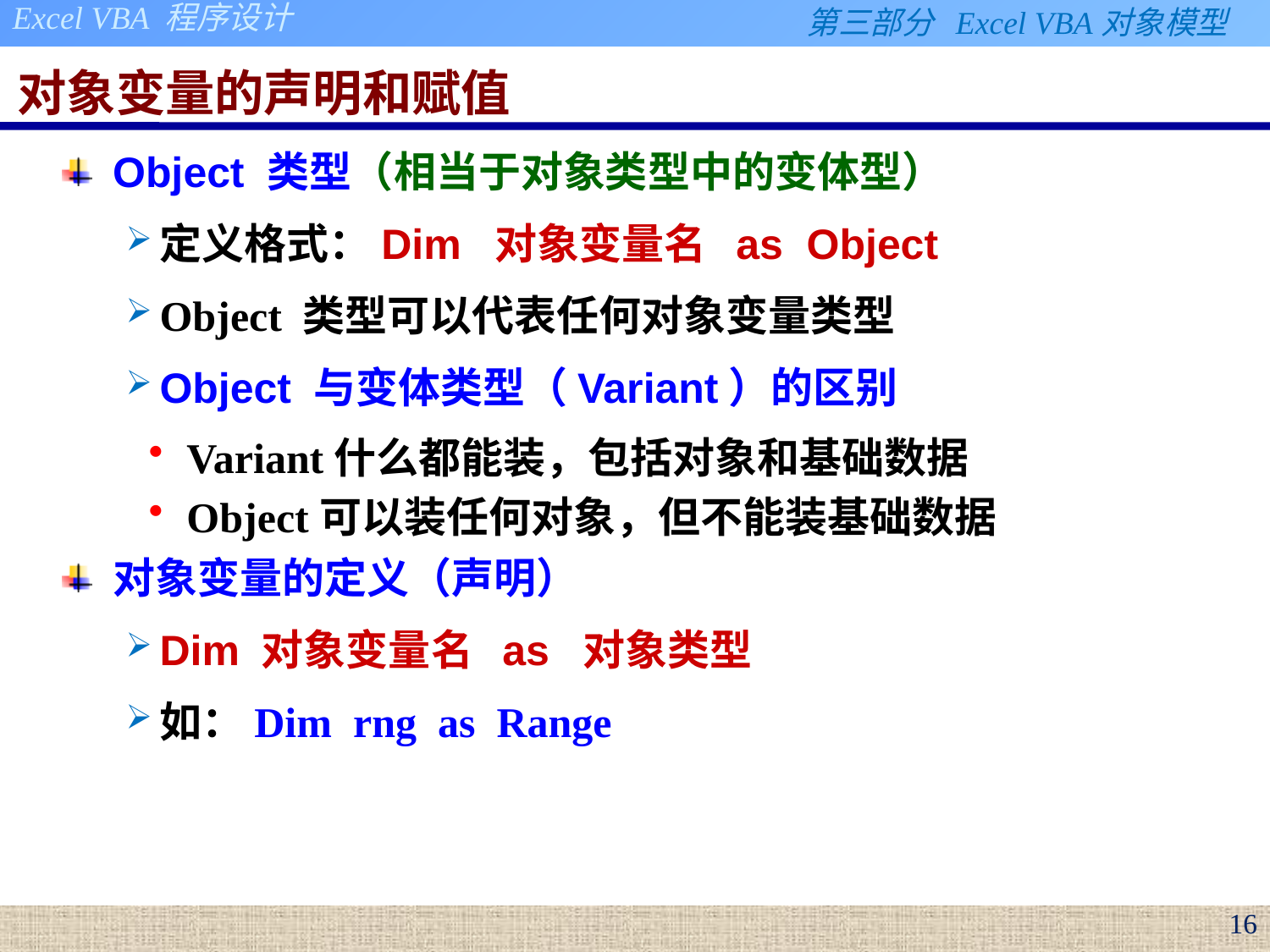

# 对象变量的声明和赋值
Object 类型（相当于对象类型中的变体型）
定义格式：Dim  对象变量名  as  Object
Object 类型可以代表任何对象变量类型
Object 与变体类型（Variant）的区别
Variant什么都能装，包括对象和基础数据
Object可以装任何对象，但不能装基础数据
对象变量的定义（声明）
Dim 对象变量名  as  对象类型
如：Dim  rng  as  Range